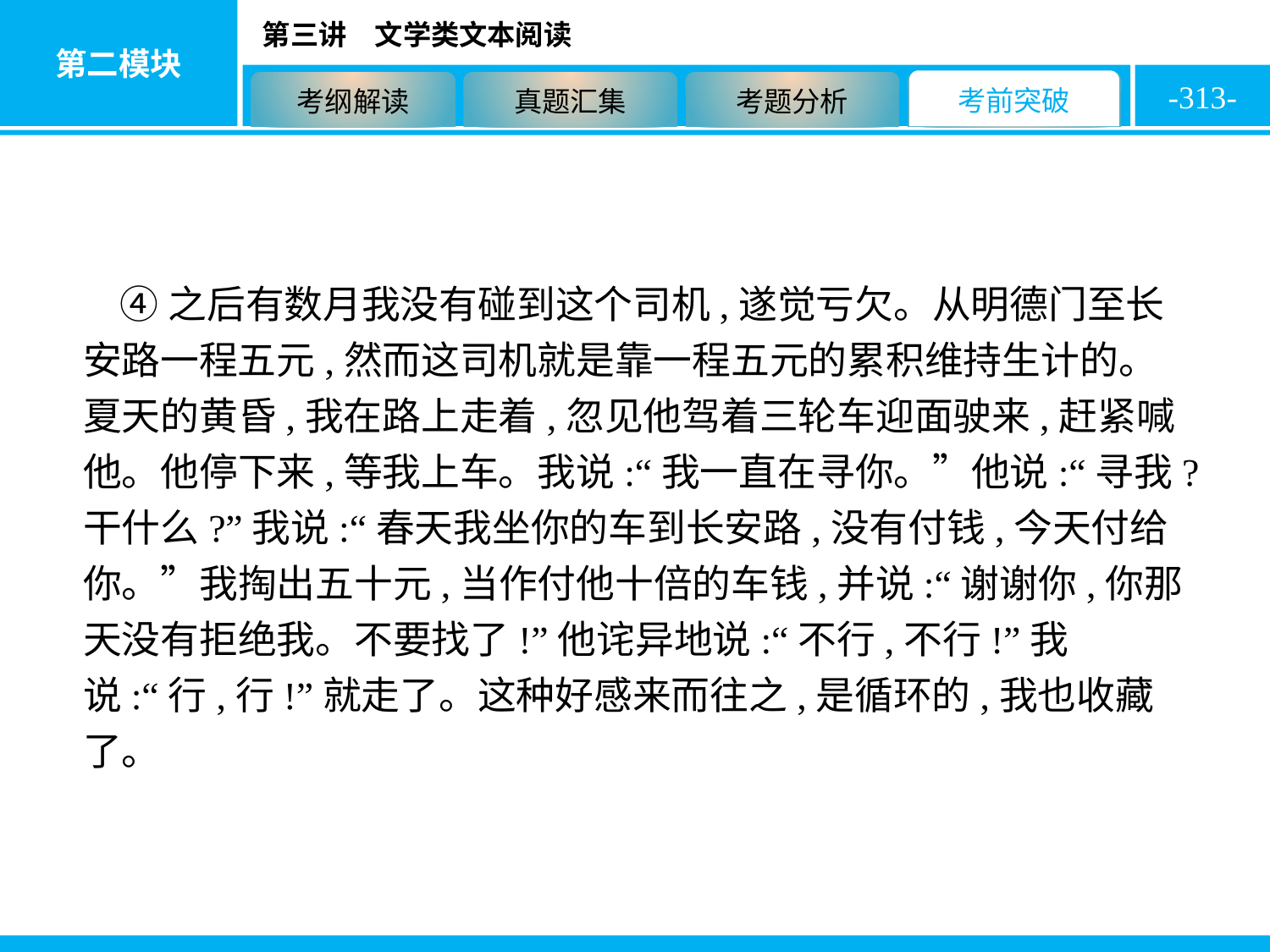

-313-
④之后有数月我没有碰到这个司机,遂觉亏欠。从明德门至长安路一程五元,然而这司机就是靠一程五元的累积维持生计的。夏天的黄昏,我在路上走着,忽见他驾着三轮车迎面驶来,赶紧喊他。他停下来,等我上车。我说:“我一直在寻你。”他说:“寻我?干什么?”我说:“春天我坐你的车到长安路,没有付钱,今天付给你。”我掏出五十元,当作付他十倍的车钱,并说:“谢谢你,你那天没有拒绝我。不要找了!”他诧异地说:“不行,不行!”我说:“行,行!”就走了。这种好感来而往之,是循环的,我也收藏了。